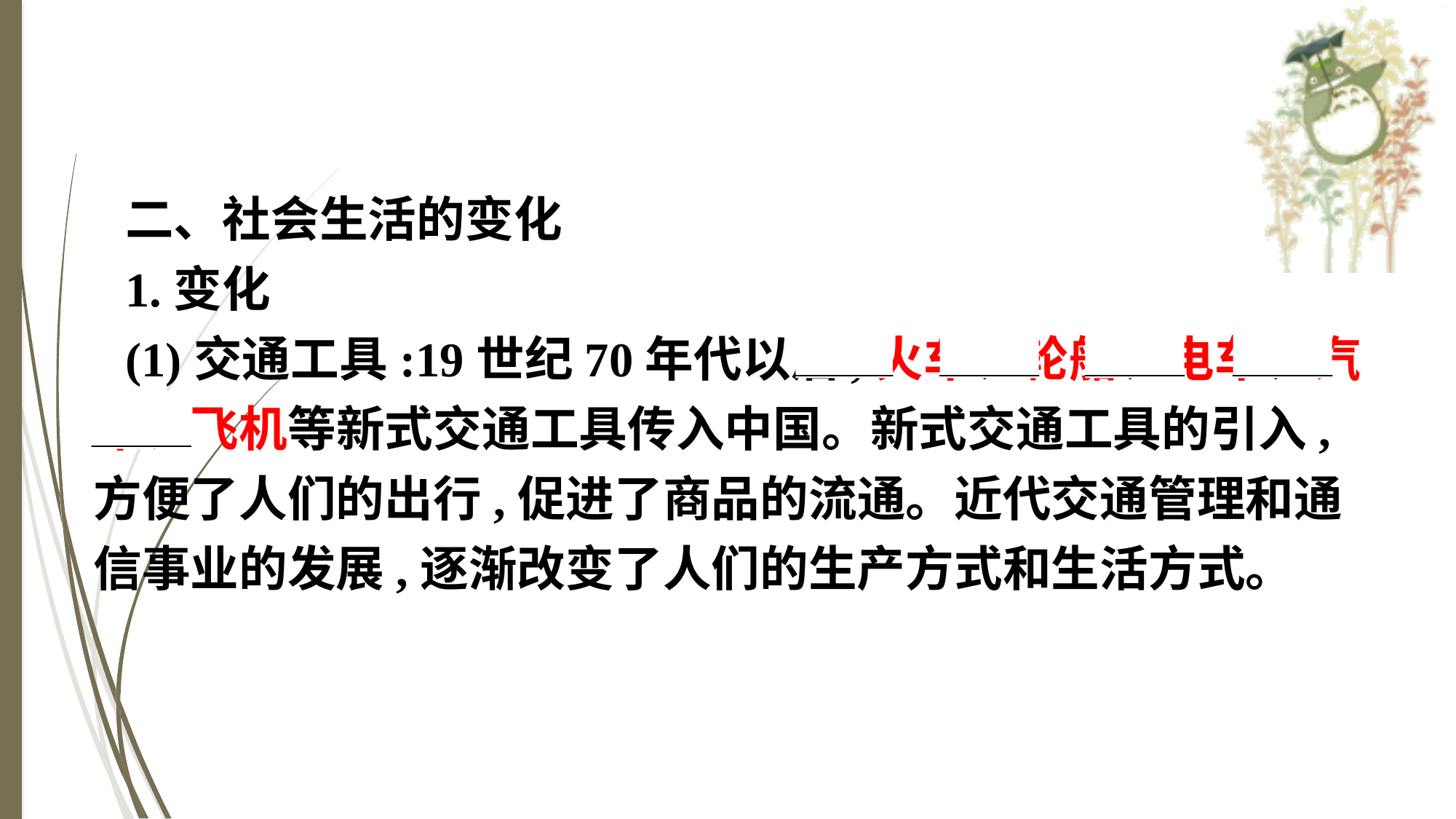

二、社会生活的变化
1.变化
(1)交通工具:19世纪70年代以后,火车、轮船、电车、汽车、飞机等新式交通工具传入中国。新式交通工具的引入,方便了人们的出行,促进了商品的流通。近代交通管理和通信事业的发展,逐渐改变了人们的生产方式和生活方式。